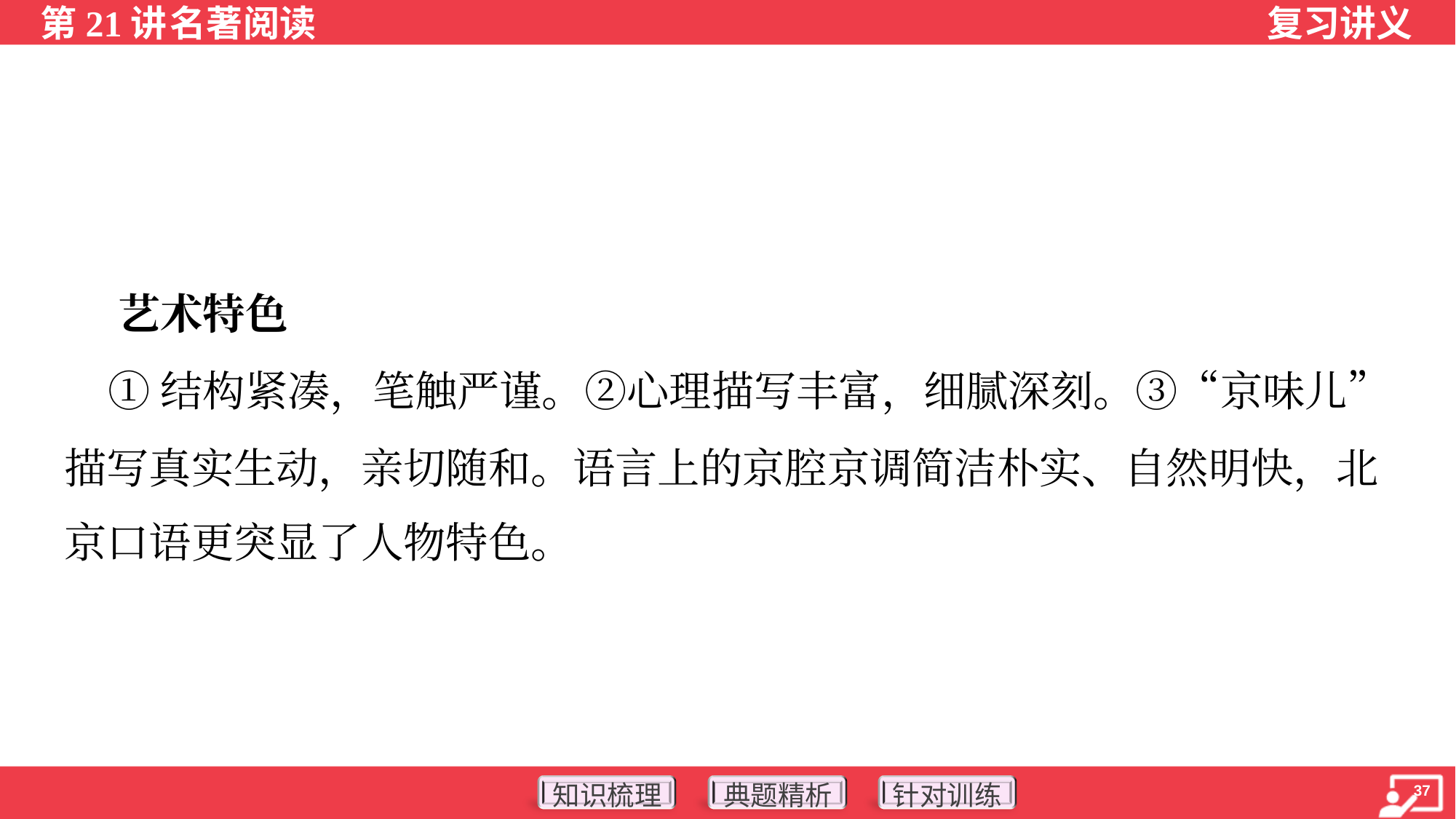

艺术特色
    ①结构紧凑，笔触严谨。②心理描写丰富，细腻深刻。③“京味儿”
描写真实生动，亲切随和。语言上的京腔京调简洁朴实、自然明快，北
京口语更突显了人物特色。